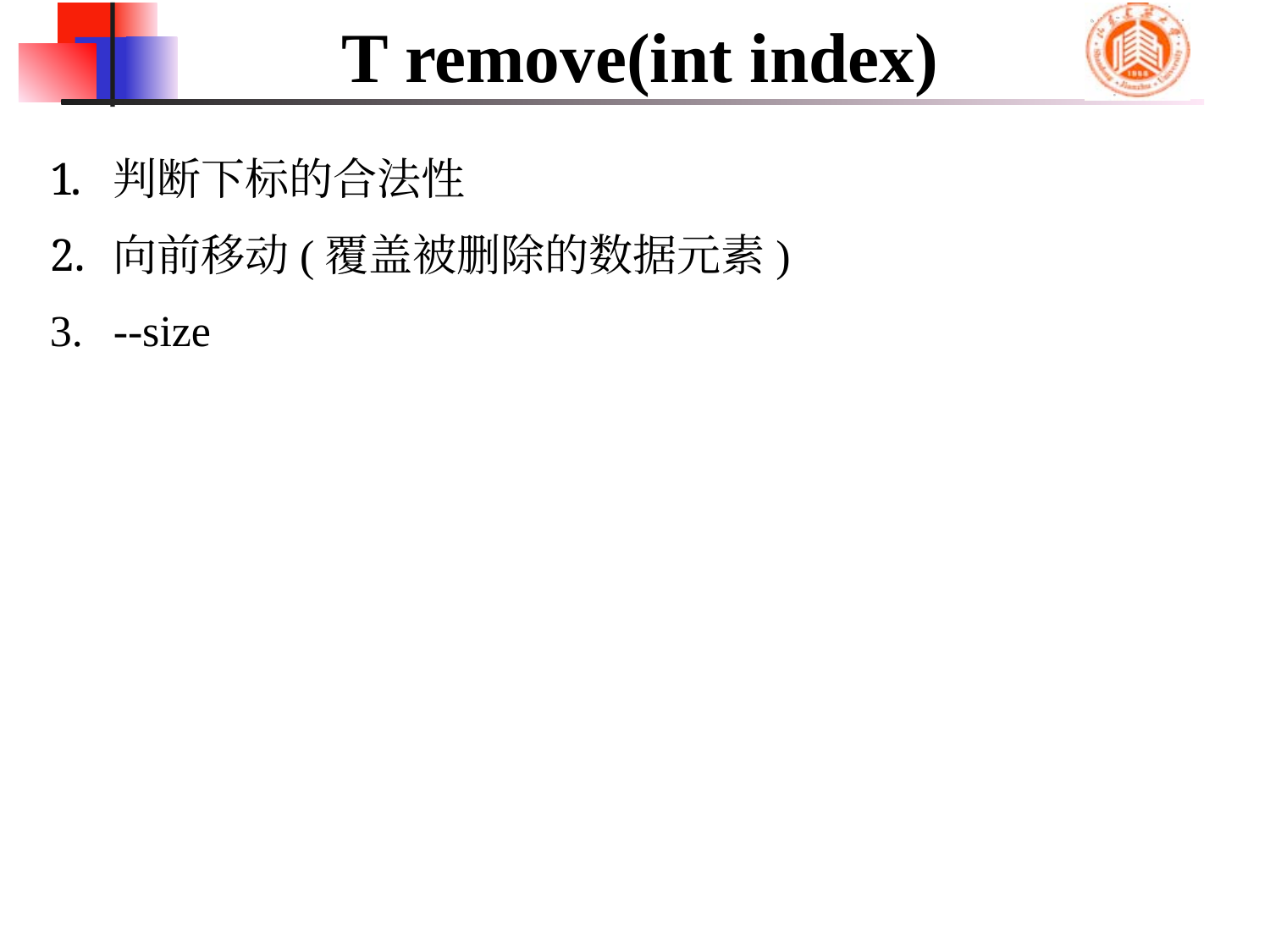

# T remove(int index)
判断下标的合法性
向前移动(覆盖被删除的数据元素)
--size